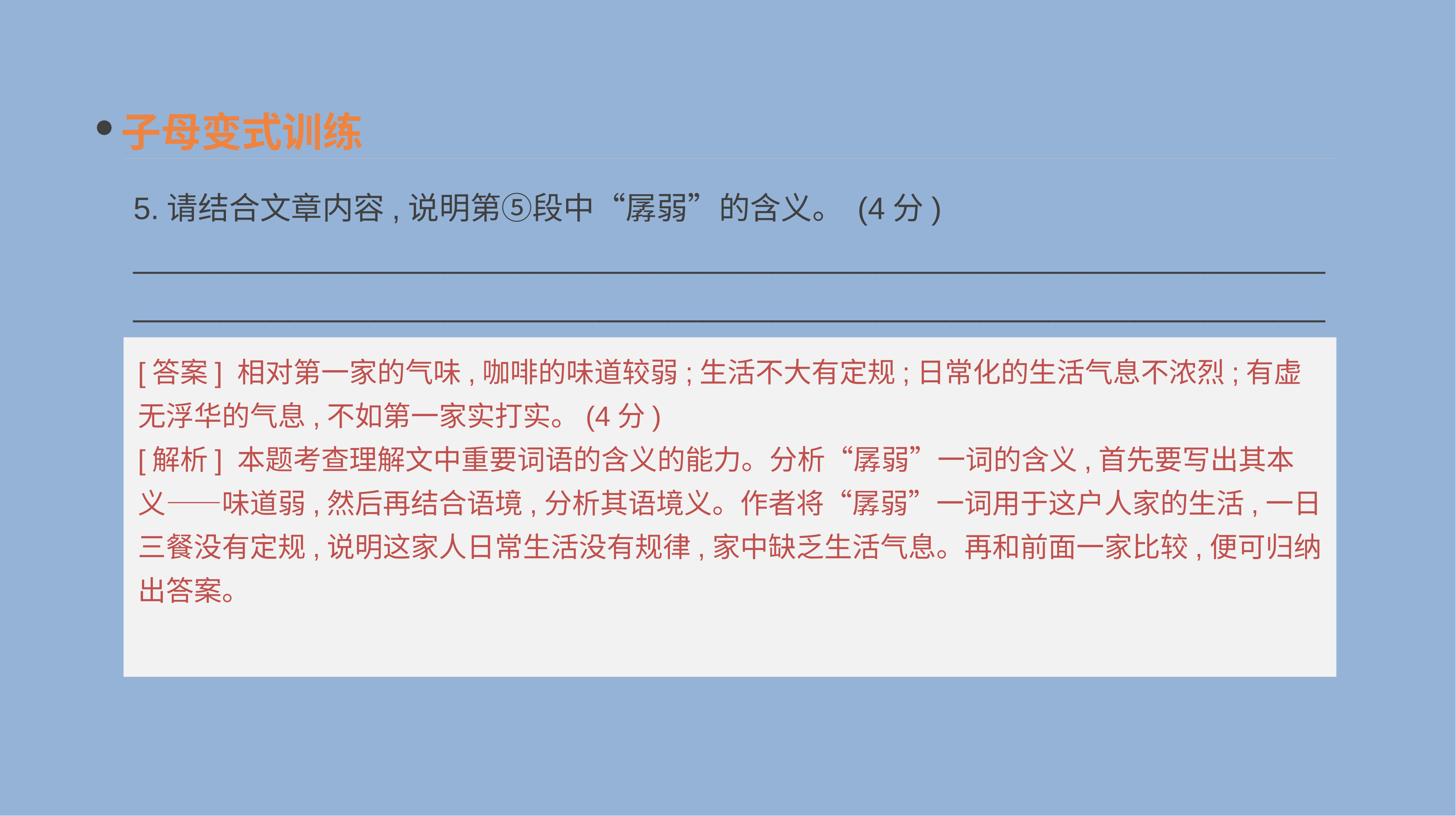

子母变式训练

5.请结合文章内容,说明第⑤段中“孱弱”的含义。 (4分)
__________________________________________________________________________________________________________________________________________________________________________

[答案] 相对第一家的气味,咖啡的味道较弱;生活不大有定规;日常化的生活气息不浓烈;有虚无浮华的气息,不如第一家实打实。(4分)
[解析] 本题考查理解文中重要词语的含义的能力。分析“孱弱”一词的含义,首先要写出其本义——味道弱,然后再结合语境,分析其语境义。作者将“孱弱”一词用于这户人家的生活,一日三餐没有定规,说明这家人日常生活没有规律,家中缺乏生活气息。再和前面一家比较,便可归纳出答案。